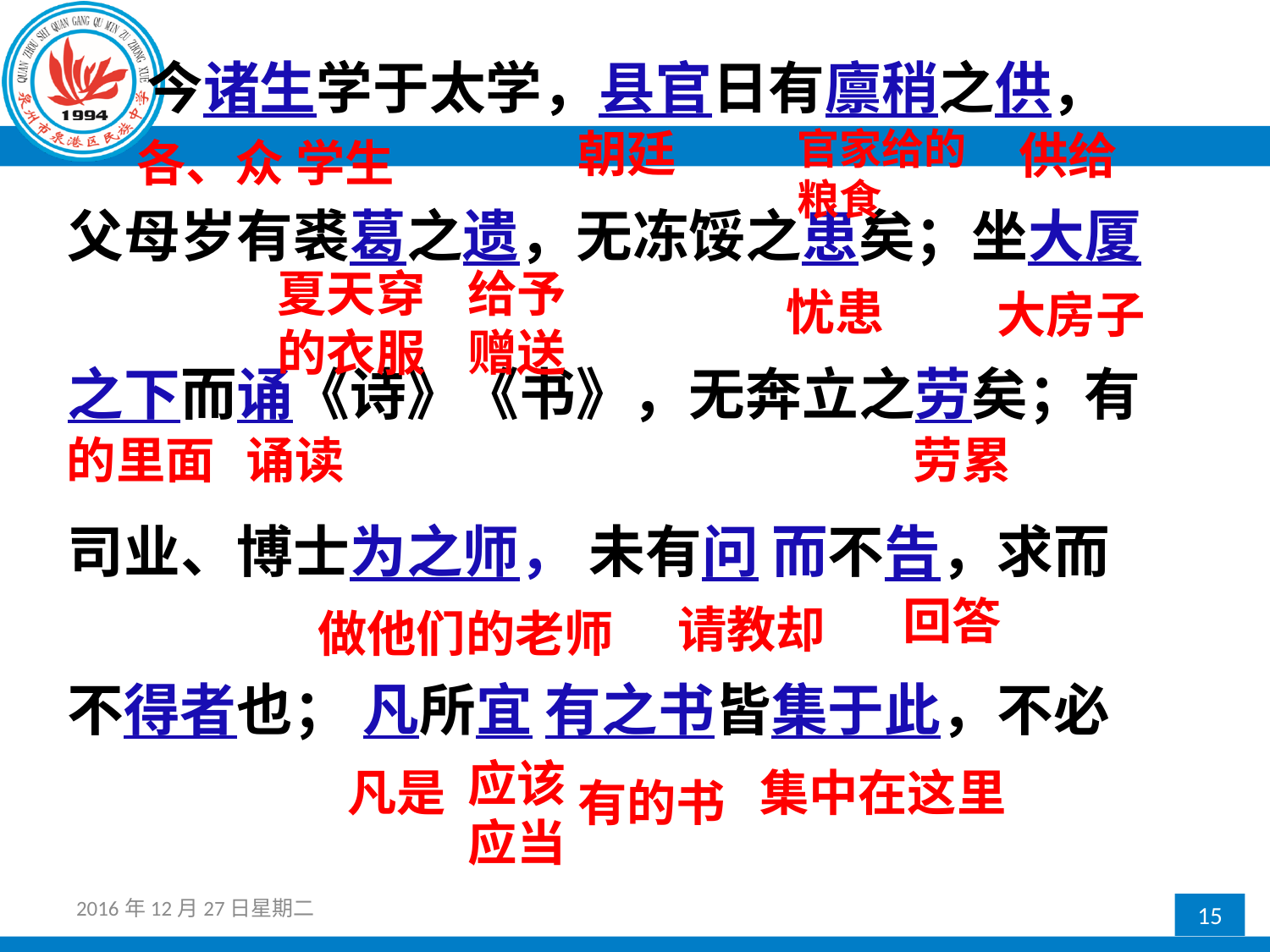

今诸生学于太学，县官日有廪稍之供，

父母岁有裘葛之遗，无冻馁之患矣；坐大厦

之下而诵《诗》《书》，无奔立之劳矣；有

司业、博士为之师， 未有问 而不告，求而

不得者也； 凡所宜 有之书皆集于此，不必

官家给的粮食
朝廷
供给
各、众 学生
夏天穿的衣服
给予赠送
忧患
大房子
的里面
诵读
劳累
回答
请教却
做他们的老师
应该应当
凡是
集中在这里
有的书
2016年12月27日星期二